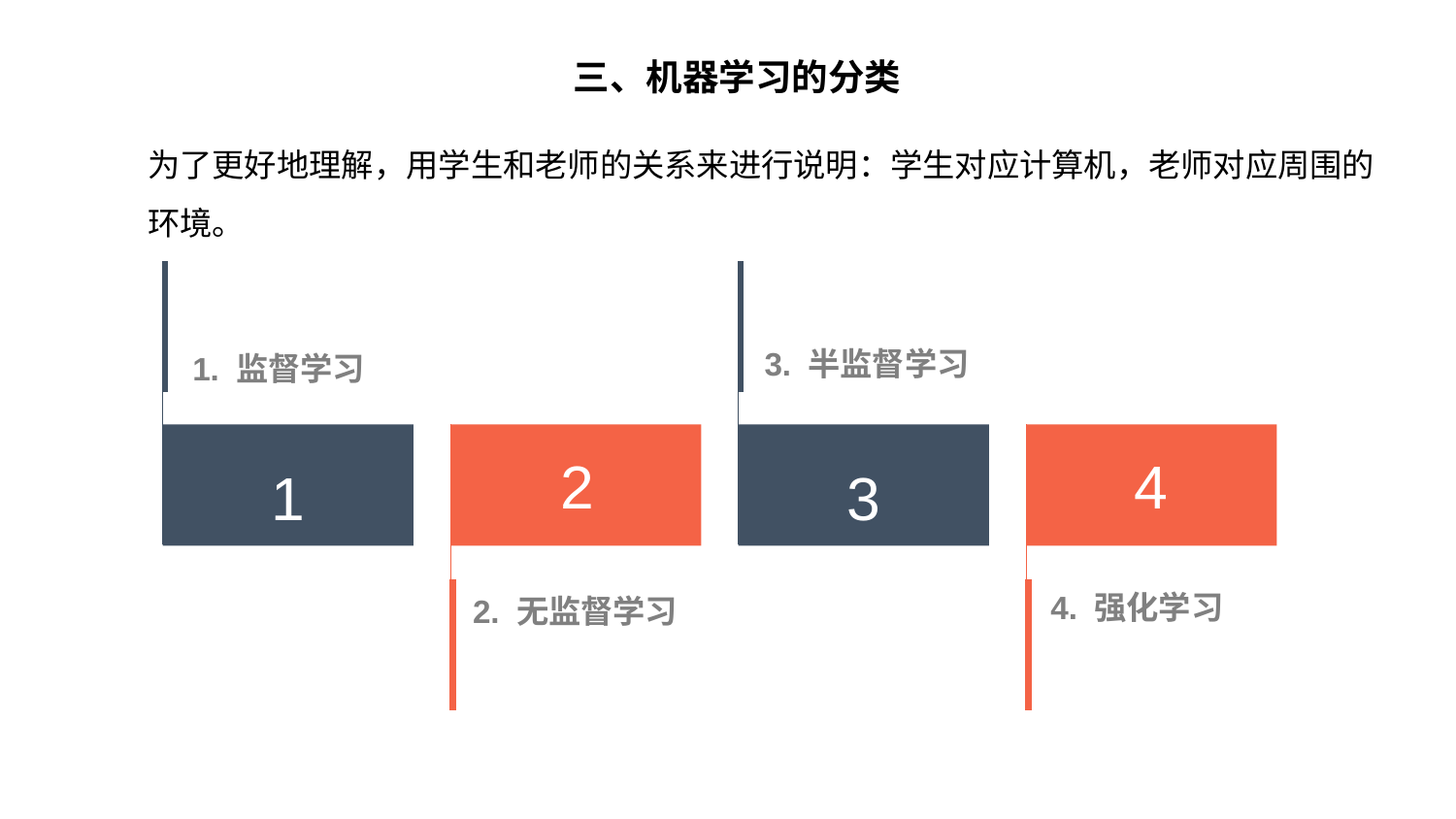

三、机器学习的分类
为了更好地理解，用学生和老师的关系来进行说明：学生对应计算机，老师对应周围的环境。

3. 半监督学习
1. 监督学习

2

4

1

3
4. 强化学习
2. 无监督学习